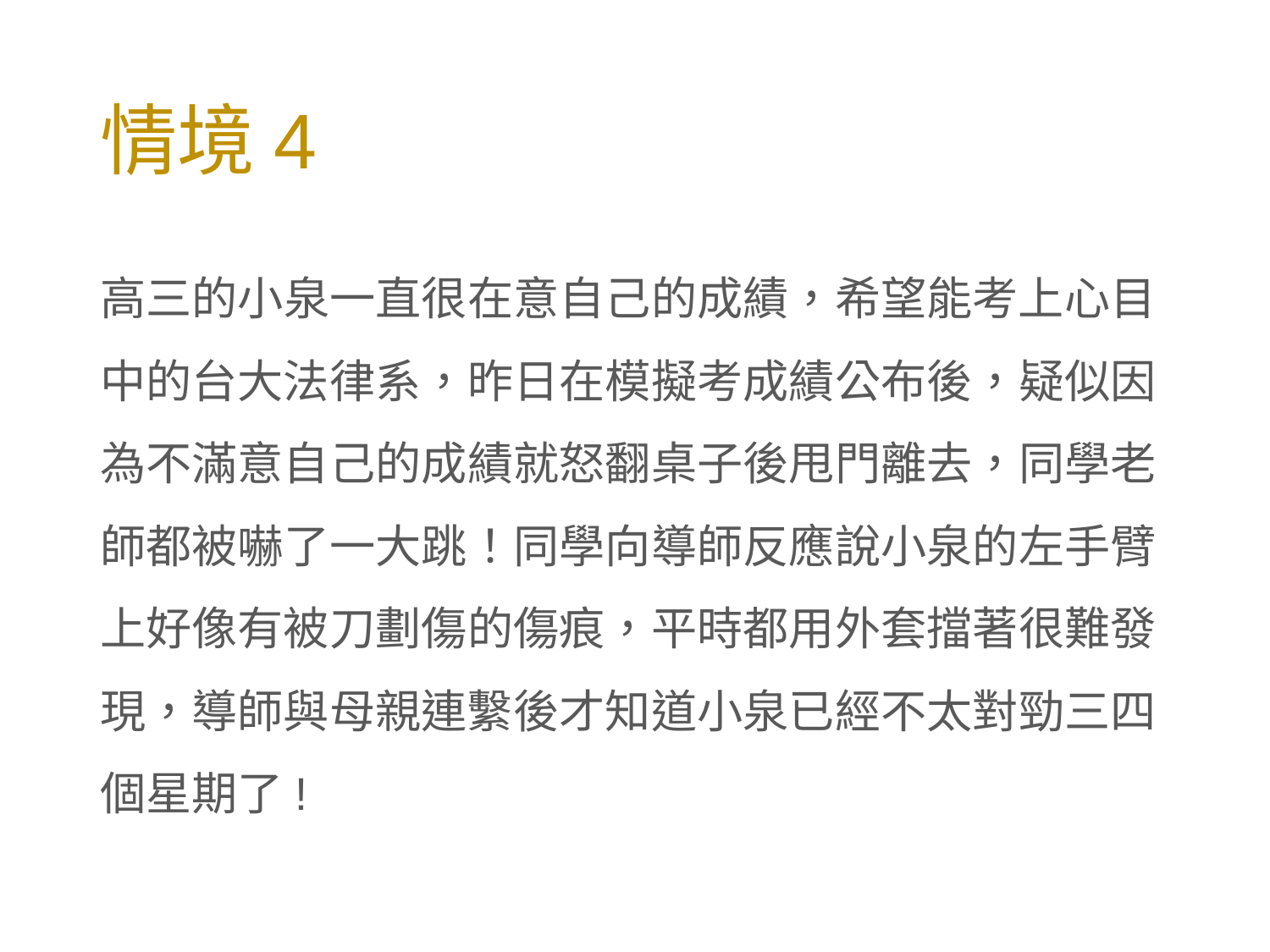

# 情境4
高三的小泉一直很在意自己的成績，希望能考上心目中的台大法律系，昨日在模擬考成績公布後，疑似因為不滿意自己的成績就怒翻桌子後甩門離去，同學老師都被嚇了一大跳！同學向導師反應說小泉的左手臂上好像有被刀劃傷的傷痕，平時都用外套擋著很難發現，導師與母親連繫後才知道小泉已經不太對勁三四個星期了!